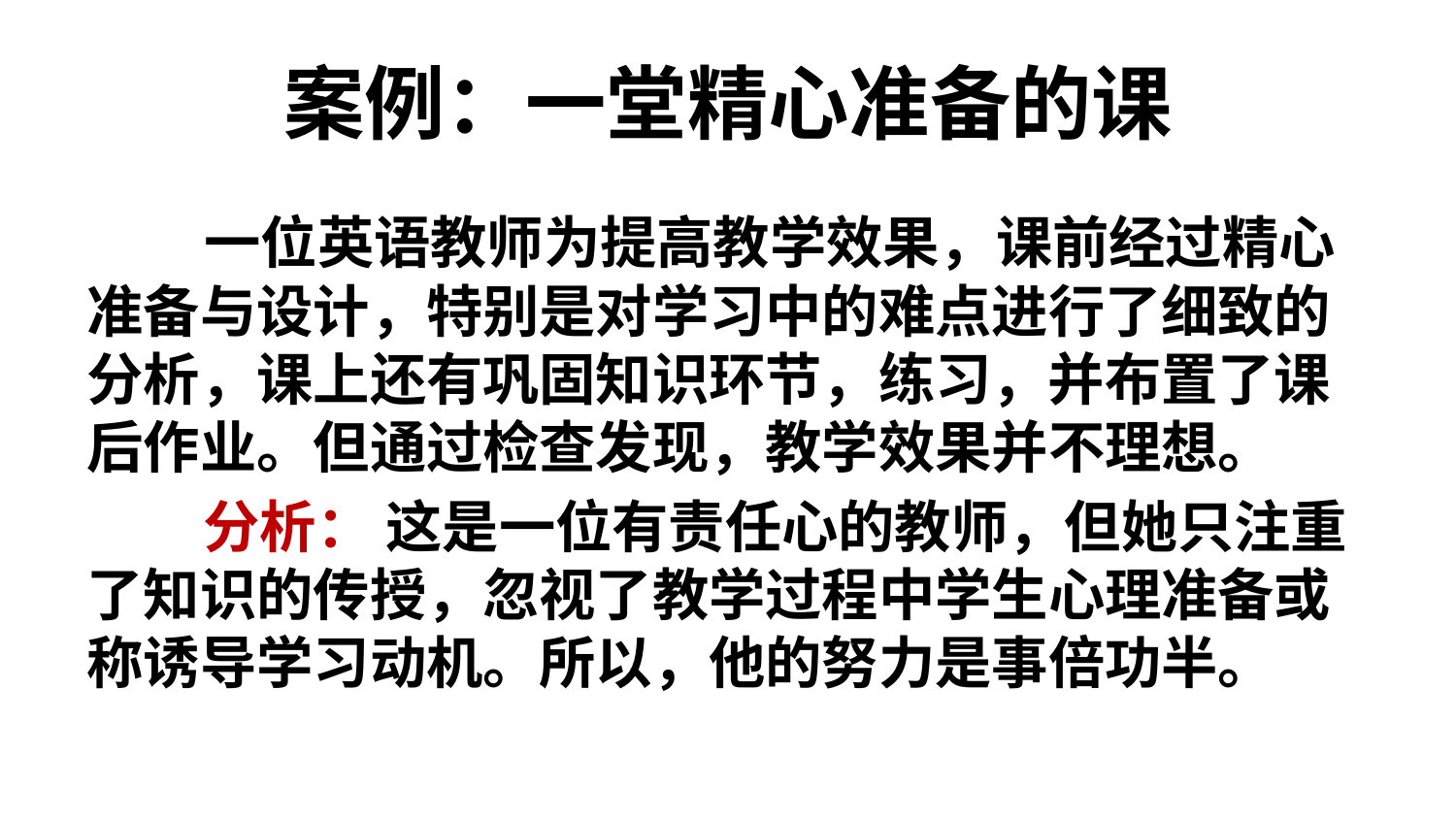

# 案例：一堂精心准备的课
       一位英语教师为提高教学效果，课前经过精心准备与设计，特别是对学习中的难点进行了细致的分析，课上还有巩固知识环节，练习，并布置了课后作业。但通过检查发现，教学效果并不理想。
        分析： 这是一位有责任心的教师，但她只注重了知识的传授，忽视了教学过程中学生心理准备或称诱导学习动机。所以，他的努力是事倍功半。